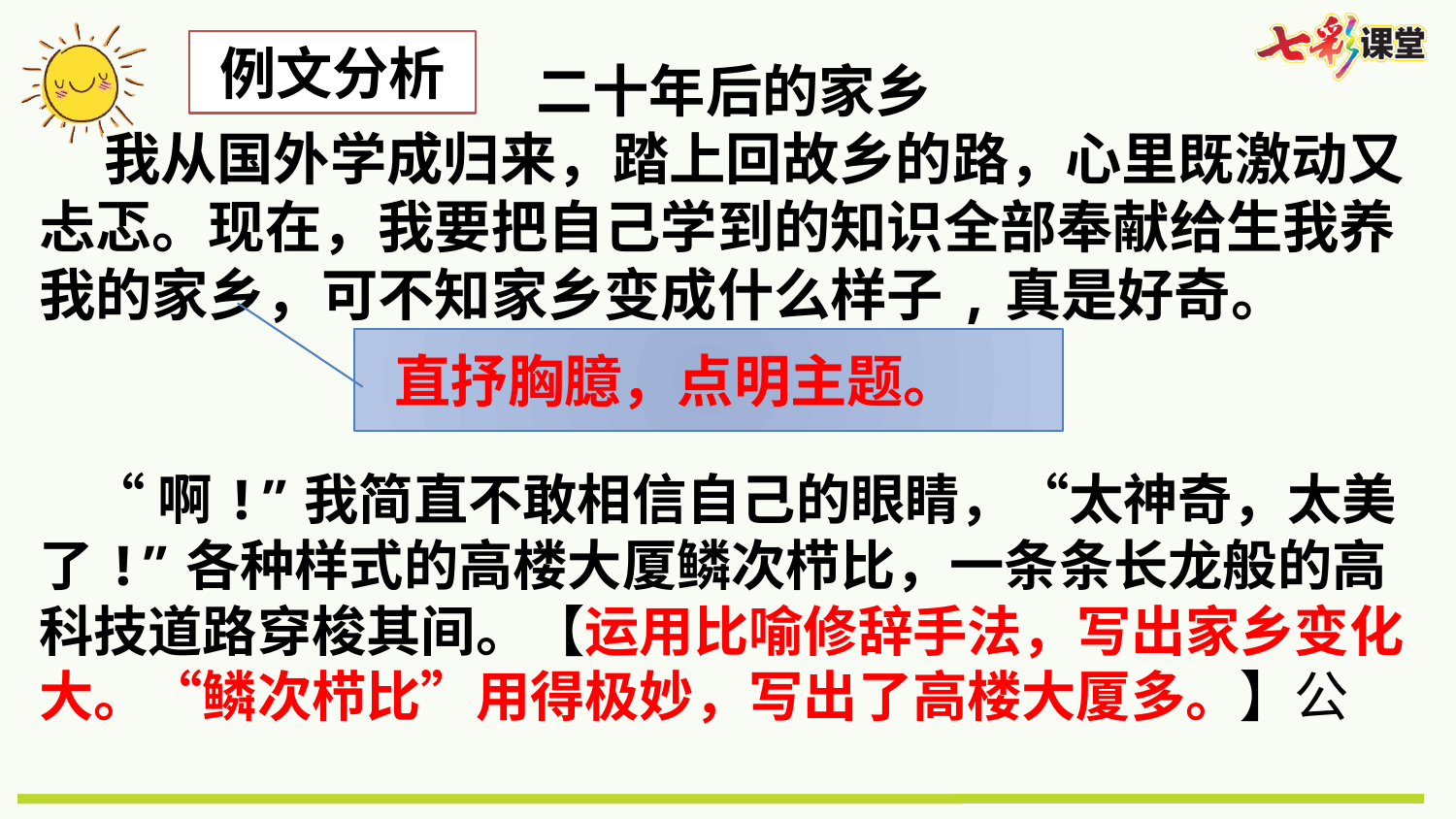

例文分析
二十年后的家乡
    我从国外学成归来，踏上回故乡的路，心里既激动又忐忑。现在，我要把自己学到的知识全部奉献给生我养我的家乡，可不知家乡变成什么样子,真是好奇。

    “啊!”我简直不敢相信自己的眼睛，“太神奇，太美了!”各种样式的高楼大厦鳞次栉比，一条条长龙般的高科技道路穿梭其间。【运用比喻修辞手法，写出家乡变化大。“鳞次栉比”用得极妙，写出了高楼大厦多。】公
 直抒胸臆，点明主题。